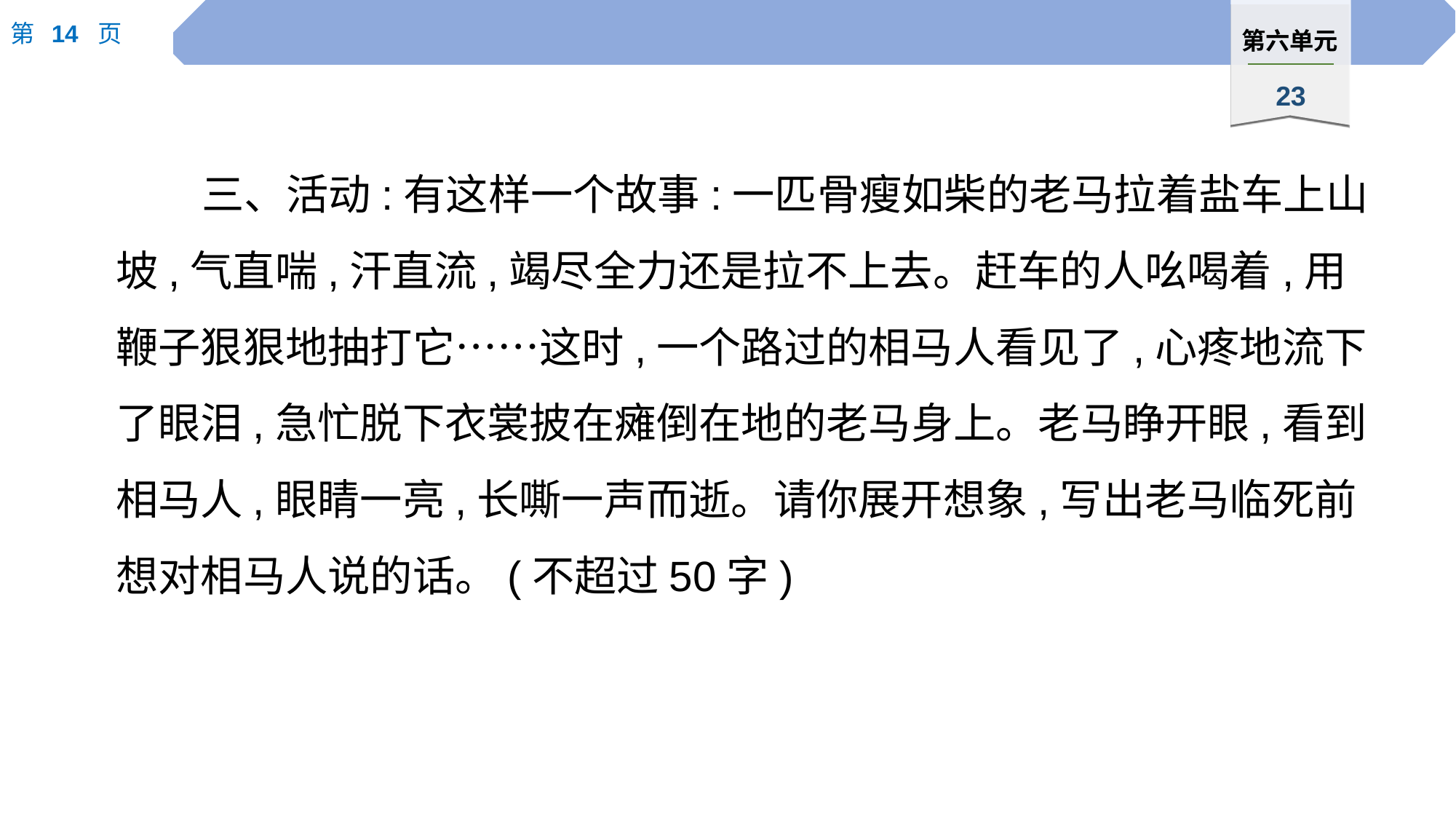

三、活动:有这样一个故事:一匹骨瘦如柴的老马拉着盐车上山坡,气直喘,汗直流,竭尽全力还是拉不上去。赶车的人吆喝着,用鞭子狠狠地抽打它……这时,一个路过的相马人看见了,心疼地流下了眼泪,急忙脱下衣裳披在瘫倒在地的老马身上。老马睁开眼,看到相马人,眼睛一亮,长嘶一声而逝。请你展开想象,写出老马临死前想对相马人说的话。(不超过50字)